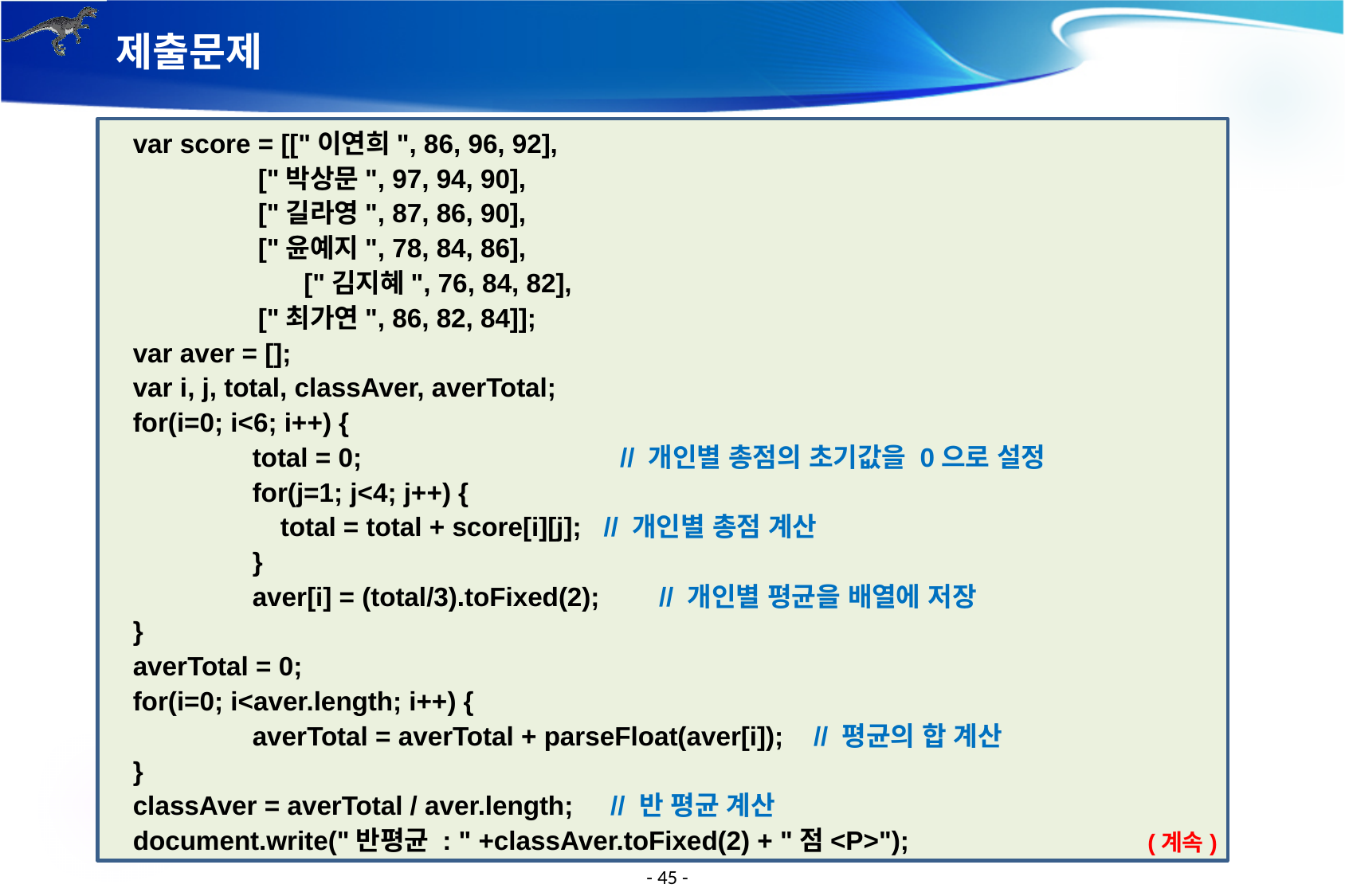

# 제출문제
var score = [["이연희", 86, 96, 92],
                 ["박상문", 97, 94, 90],
                 ["길라영", 87, 86, 90],
                 ["윤예지", 78, 84, 86],
	       ["김지혜", 76, 84, 82],
                 ["최가연", 86, 82, 84]];
var aver = [];
var i, j, total, classAver, averTotal;
for(i=0; i<6; i++) {
	total = 0;                                   // 개인별 총점의 초기값을 0으로 설정
	for(j=1; j<4; j++) {
                    total = total + score[i][j];   // 개인별 총점 계산
	}
	aver[i] = (total/3).toFixed(2);        // 개인별 평균을 배열에 저장
}
averTotal = 0;
for(i=0; i<aver.length; i++) {
	averTotal = averTotal + parseFloat(aver[i]);    // 평균의 합 계산
}
classAver = averTotal / aver.length;     // 반 평균 계산
document.write("반평균 : " +classAver.toFixed(2) + "점<P>");
(계속)